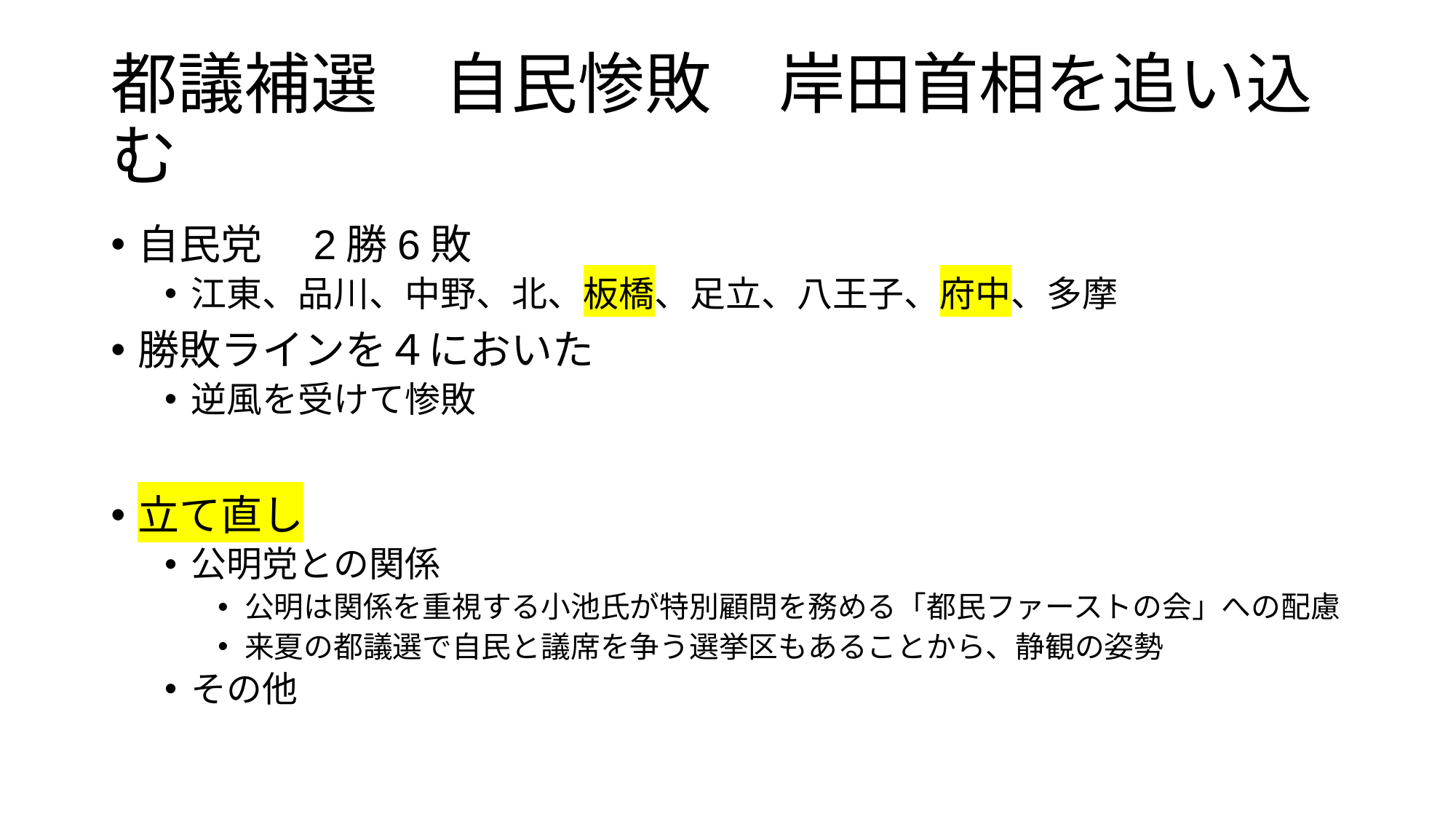

# 都議補選　自民惨敗　岸田首相を追い込む
自民党　2勝6敗
江東、品川、中野、北、板橋、足立、八王子、府中、多摩
勝敗ラインを４においた
逆風を受けて惨敗

立て直し
公明党との関係
公明は関係を重視する小池氏が特別顧問を務める「都民ファーストの会」への配慮
来夏の都議選で自民と議席を争う選挙区もあることから、静観の姿勢
その他